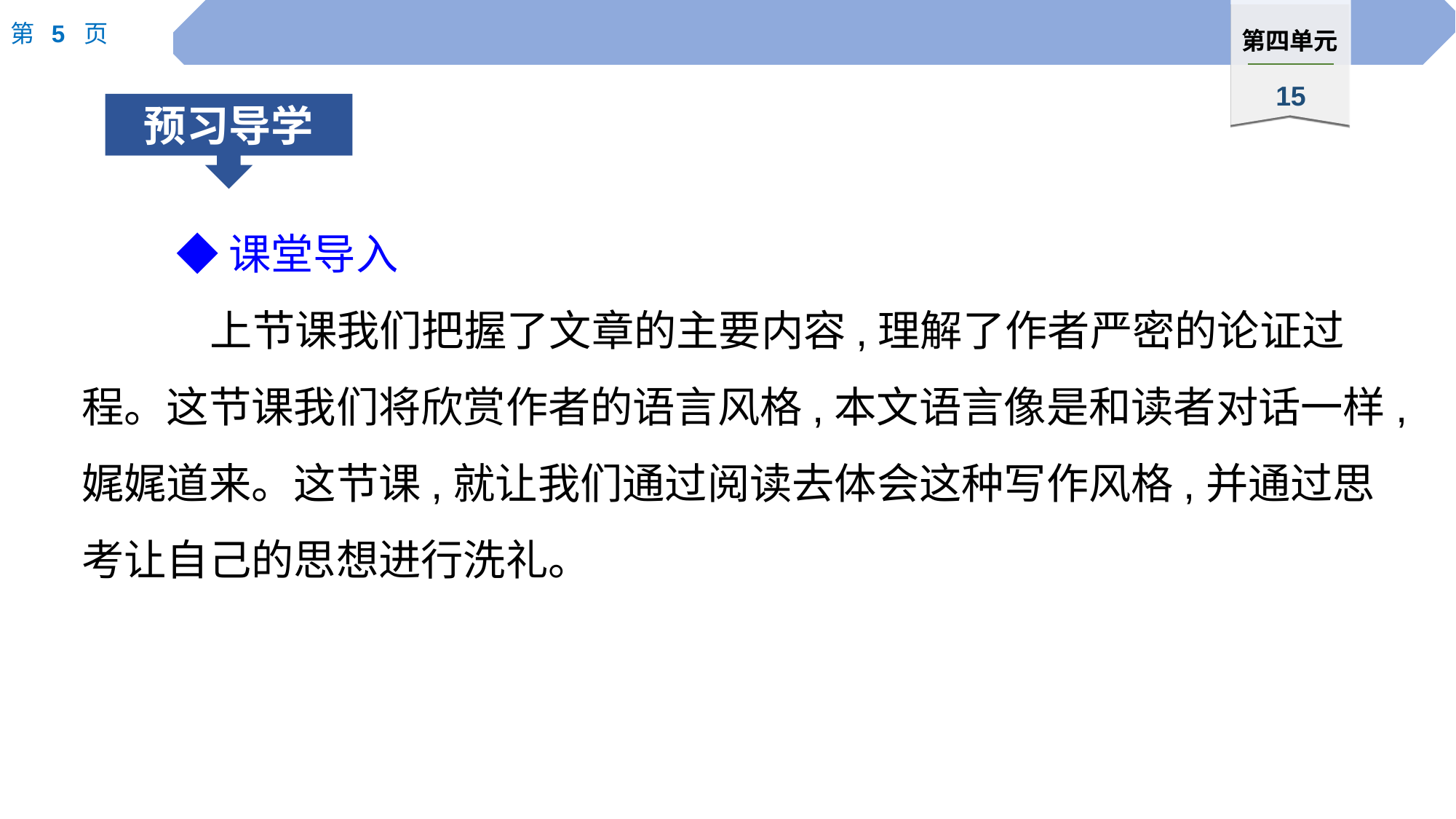

◆课堂导入

　上节课我们把握了文章的主要内容,理解了作者严密的论证过程。这节课我们将欣赏作者的语言风格,本文语言像是和读者对话一样,娓娓道来。这节课,就让我们通过阅读去体会这种写作风格,并通过思考让自己的思想进行洗礼。